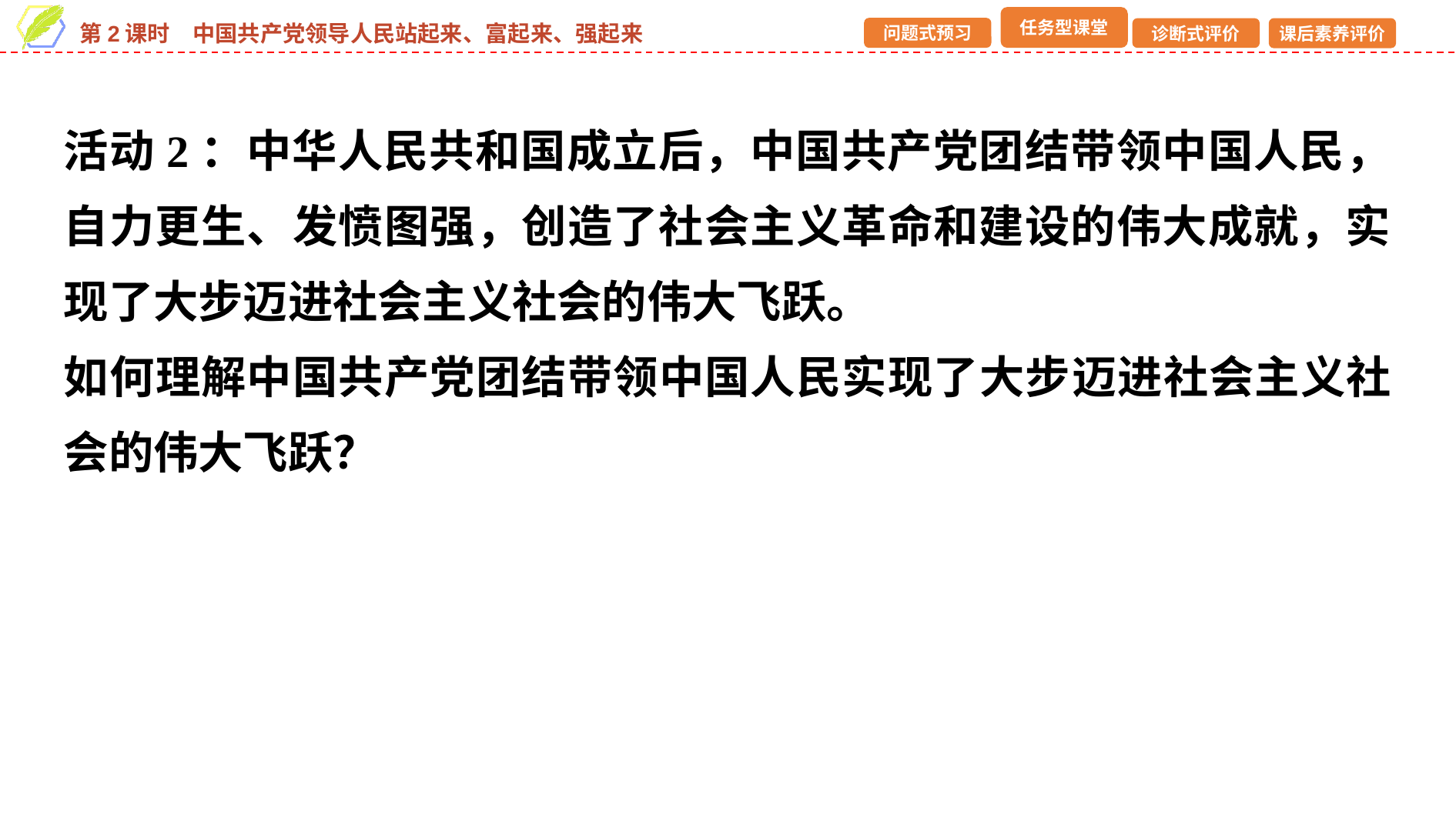

活动2：中华人民共和国成立后，中国共产党团结带领中国人民，自力更生、发愤图强，创造了社会主义革命和建设的伟大成就，实现了大步迈进社会主义社会的伟大飞跃。
如何理解中国共产党团结带领中国人民实现了大步迈进社会主义社会的伟大飞跃？